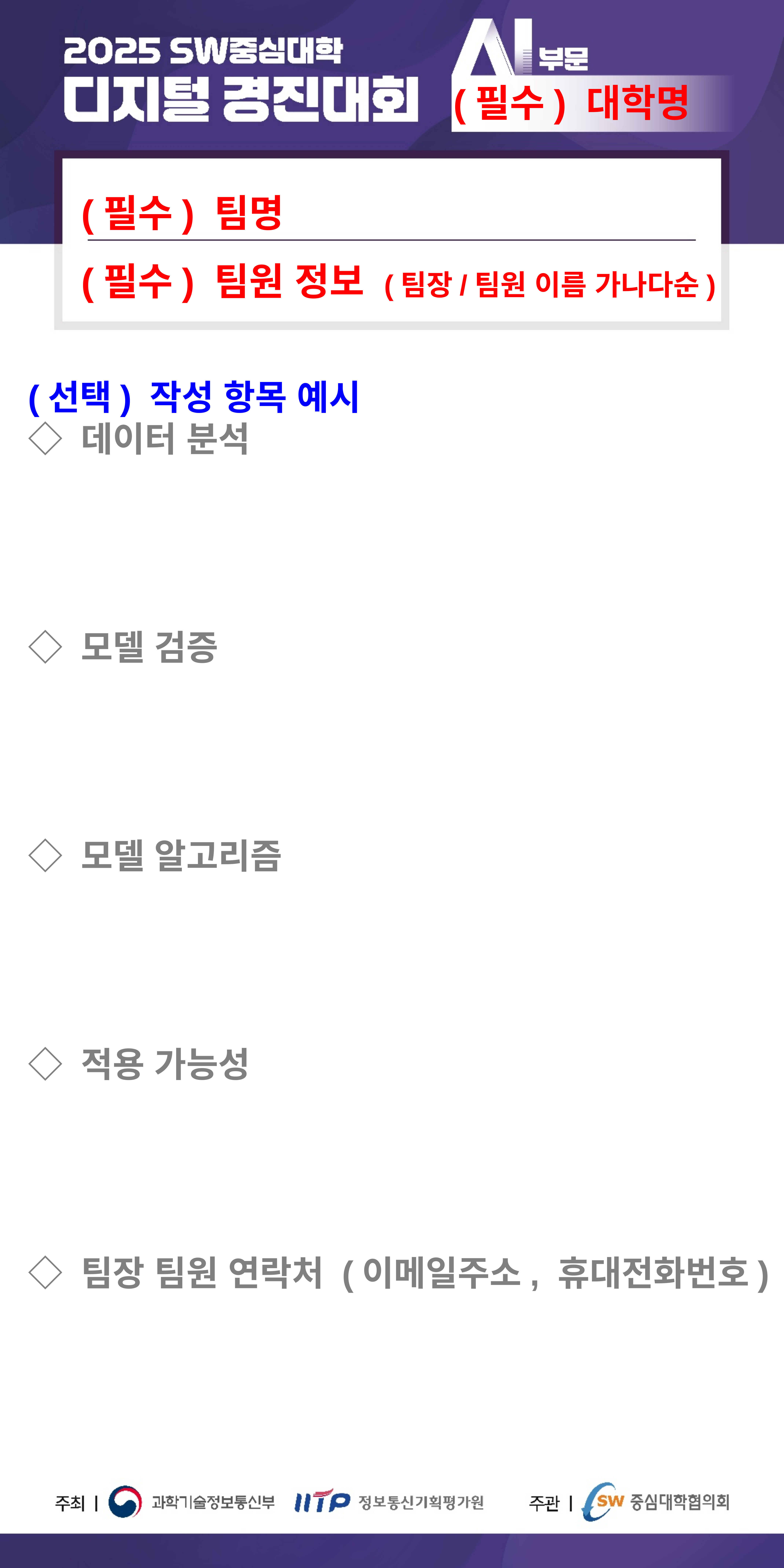

(필수) 대학명
(필수) 팀명
(필수) 팀원 정보 (팀장/팀원 이름 가나다순)
(선택) 작성 항목 예시
◇ 데이터 분석

◇ 모델 검증

◇ 모델 알고리즘

◇ 적용 가능성

◇ 팀장 팀원 연락처 (이메일주소, 휴대전화번호)